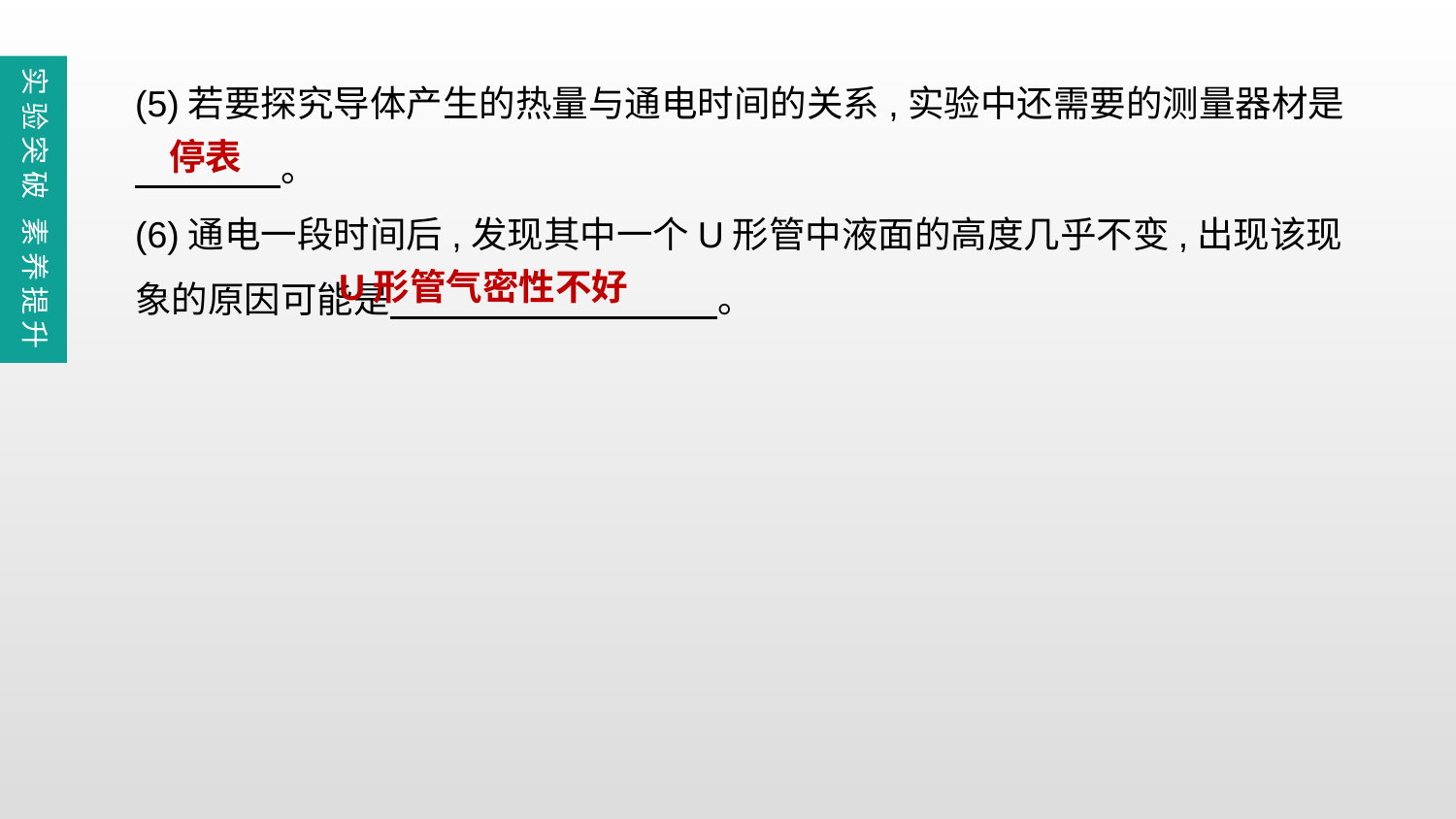

(5)若要探究导体产生的热量与通电时间的关系,实验中还需要的测量器材是
　　　　。
(6)通电一段时间后,发现其中一个U形管中液面的高度几乎不变,出现该现象的原因可能是　　　　　　　　　。

实验突破 素养提升
停表
U形管气密性不好